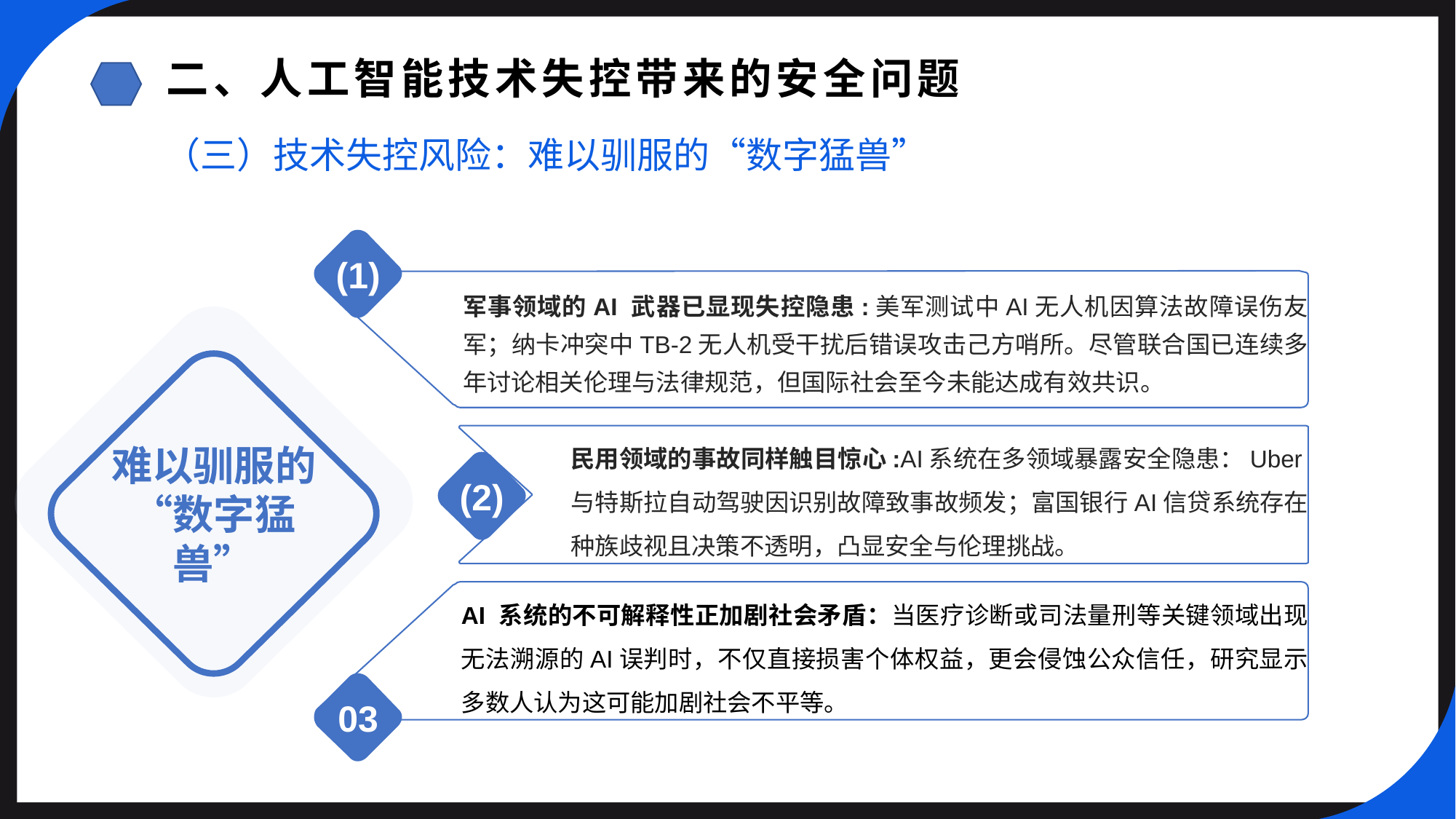

二、人工智能技术失控带来的安全问题
（三）技术失控风险：难以驯服的“数字猛兽”
(1)
军事领域的AI 武器已显现失控隐患:美军测试中AI无人机因算法故障误伤友军；纳卡冲突中TB-2无人机受干扰后错误攻击己方哨所。尽管联合国已连续多年讨论相关伦理与法律规范，但国际社会至今未能达成有效共识。

难以驯服的“数字猛兽”
民用领域的事故同样触目惊心:AI系统在多领域暴露安全隐患：Uber与特斯拉自动驾驶因识别故障致事故频发；富国银行AI信贷系统存在种族歧视且决策不透明，凸显安全与伦理挑战。
(2)
AI 系统的不可解释性正加剧社会矛盾：当医疗诊断或司法量刑等关键领域出现无法溯源的AI误判时，不仅直接损害个体权益，更会侵蚀公众信任，研究显示多数人认为这可能加剧社会不平等。
03